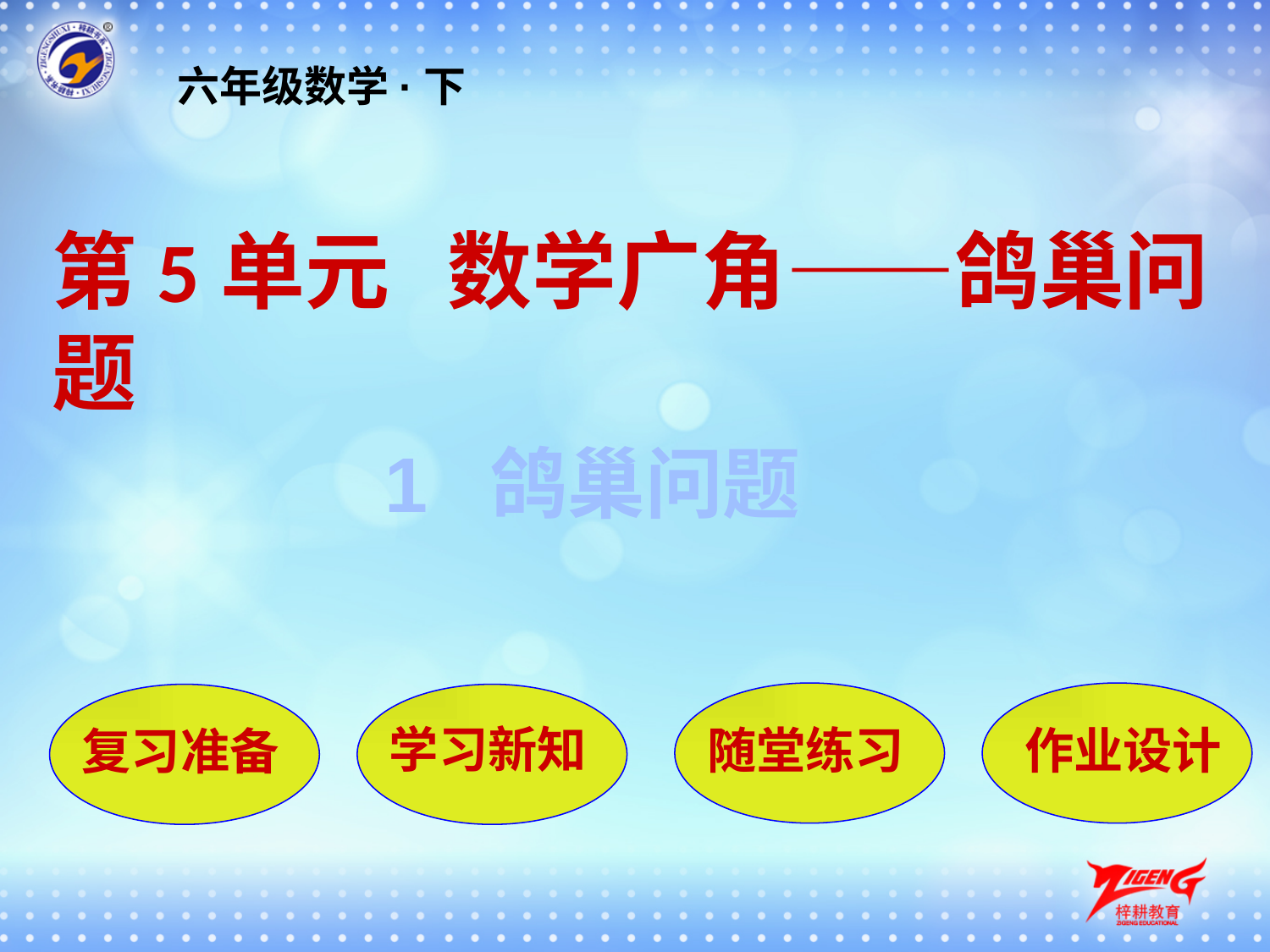

六年级数学·下
第5单元   数学广角——鸽巢问题
1  鸽巢问题

随堂练习

作业设计

复习准备

学习新知